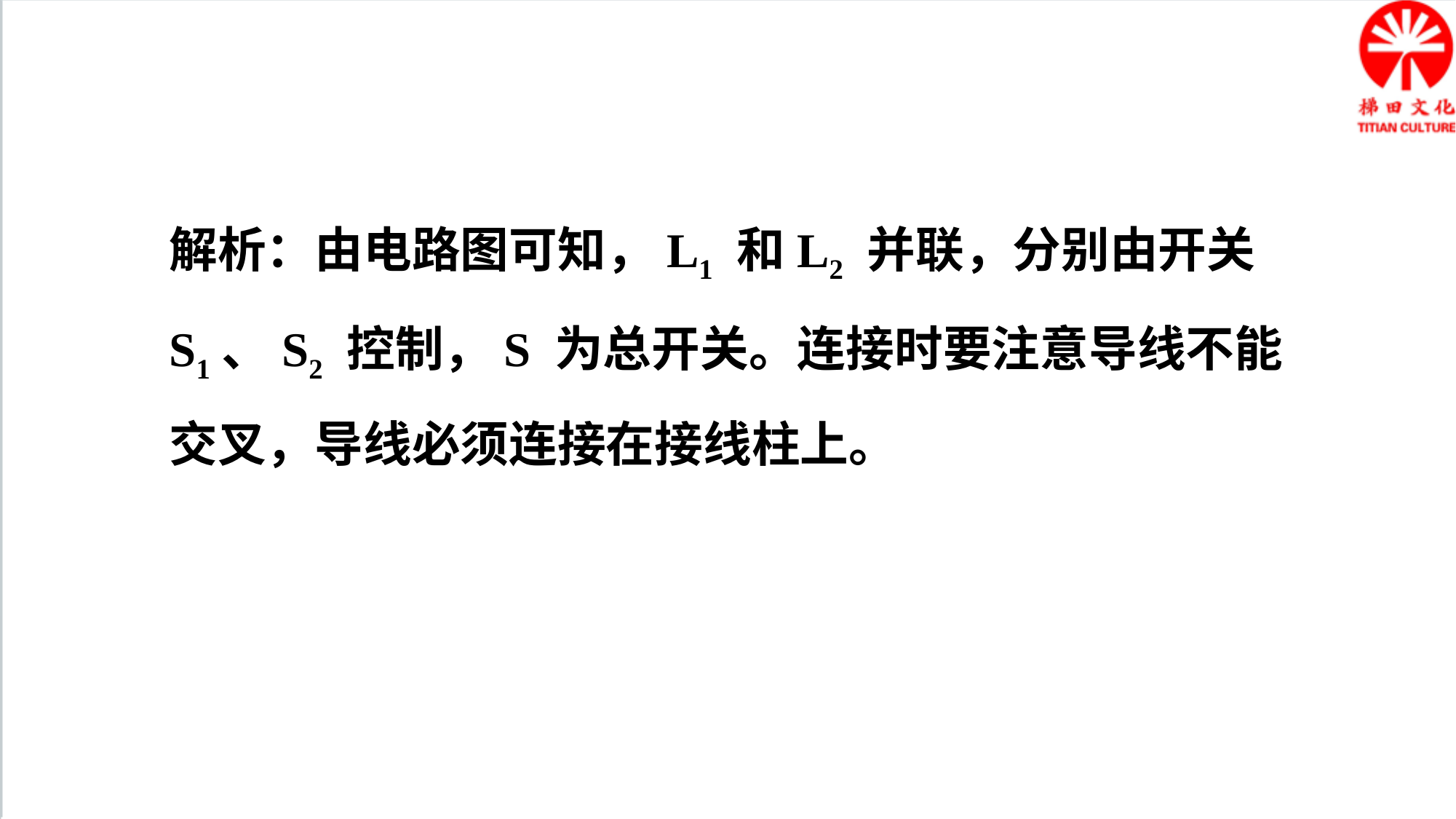

解析：由电路图可知，L1 和L2 并联，分别由开关S1、S2 控制，S 为总开关。连接时要注意导线不能交叉，导线必须连接在接线柱上。